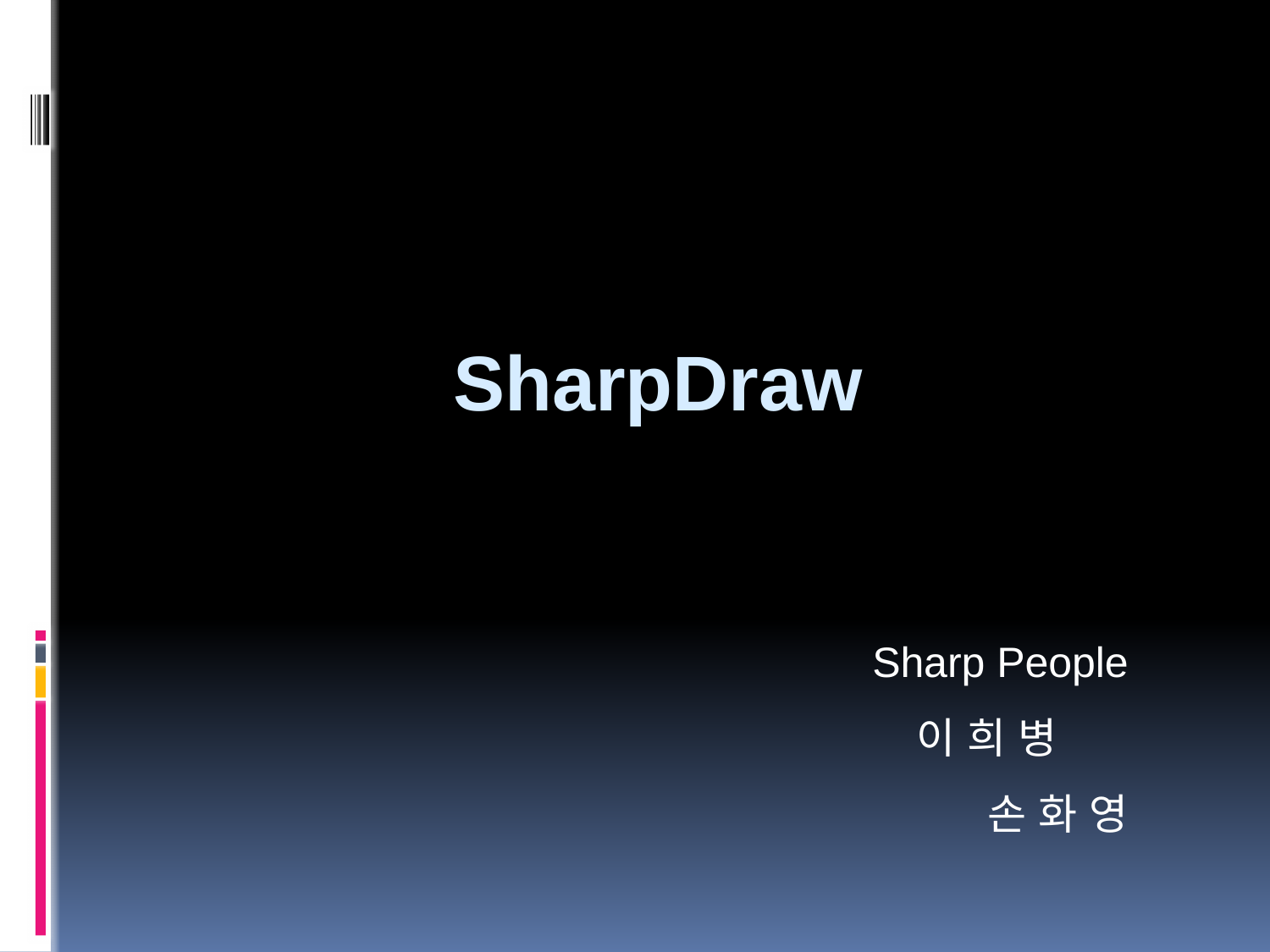

# SharpDraw

Sharp People
이 희 병
손 화 영